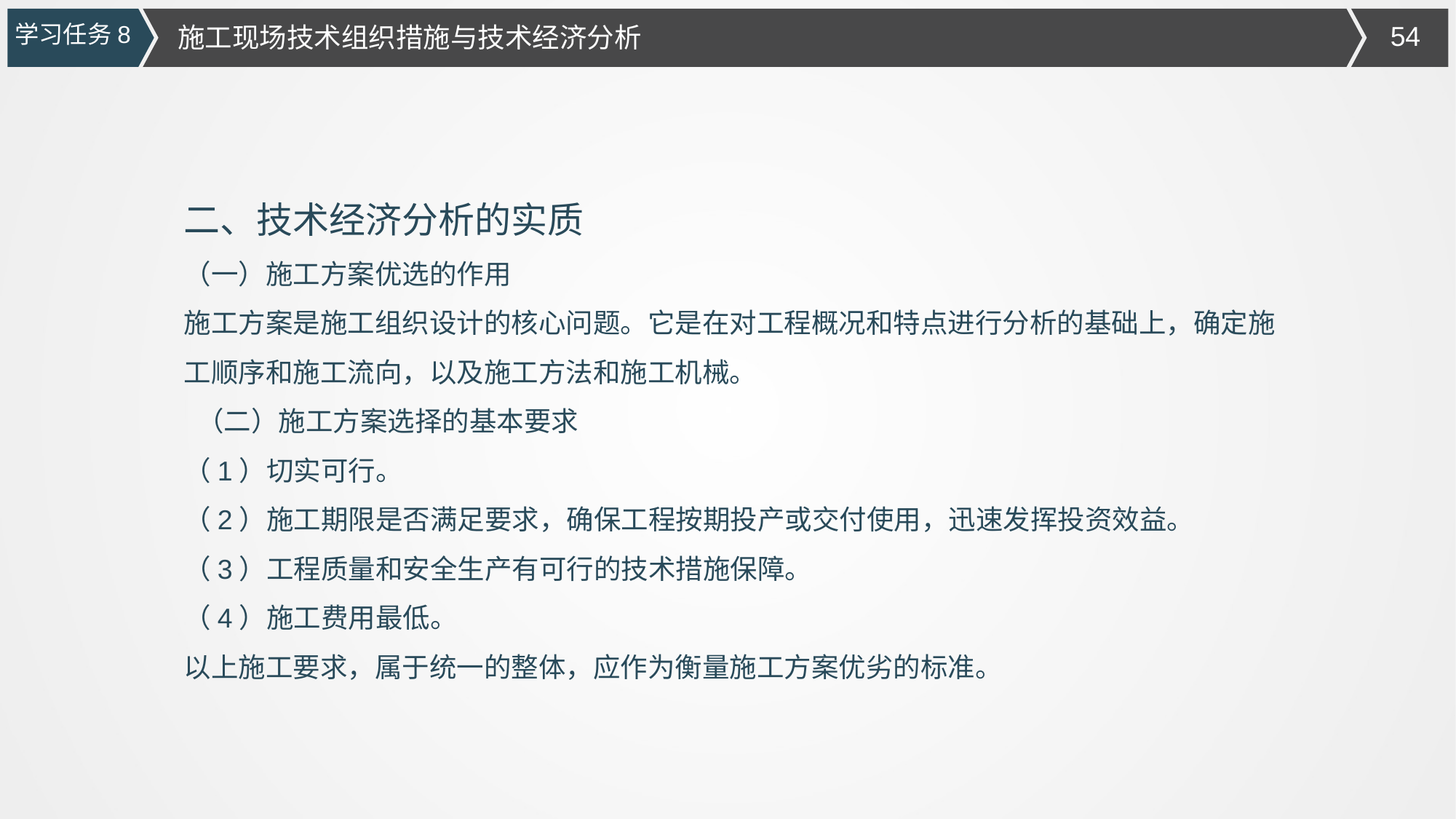

学习任务8
施工现场技术组织措施与技术经济分析
二、技术经济分析的实质
（一）施工方案优选的作用
施工方案是施工组织设计的核心问题。它是在对工程概况和特点进行分析的基础上，确定施工顺序和施工流向，以及施工方法和施工机械。
 （二）施工方案选择的基本要求
（1）切实可行。
（2）施工期限是否满足要求，确保工程按期投产或交付使用，迅速发挥投资效益。
（3）工程质量和安全生产有可行的技术措施保障。
（4）施工费用最低。
以上施工要求，属于统一的整体，应作为衡量施工方案优劣的标准。